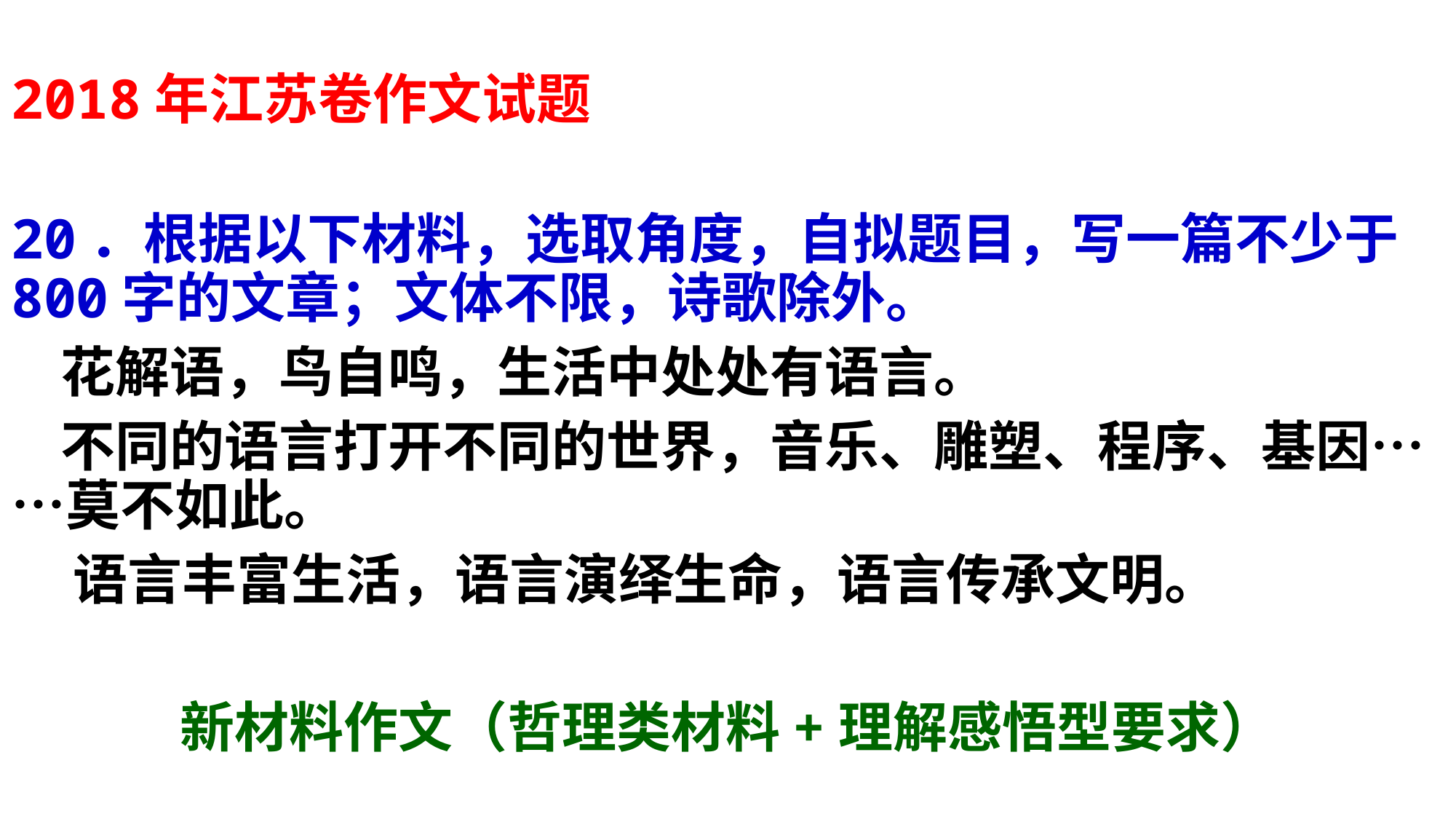

# 2018年江苏卷作文试题

20．根据以下材料，选取角度，自拟题目，写一篇不少于800字的文章；文体不限，诗歌除外。
   花解语，鸟自鸣，生活中处处有语言。
   不同的语言打开不同的世界，音乐、雕塑、程序、基因……莫不如此。
    语言丰富生活，语言演绎生命，语言传承文明。

新材料作文（哲理类材料+理解感悟型要求）